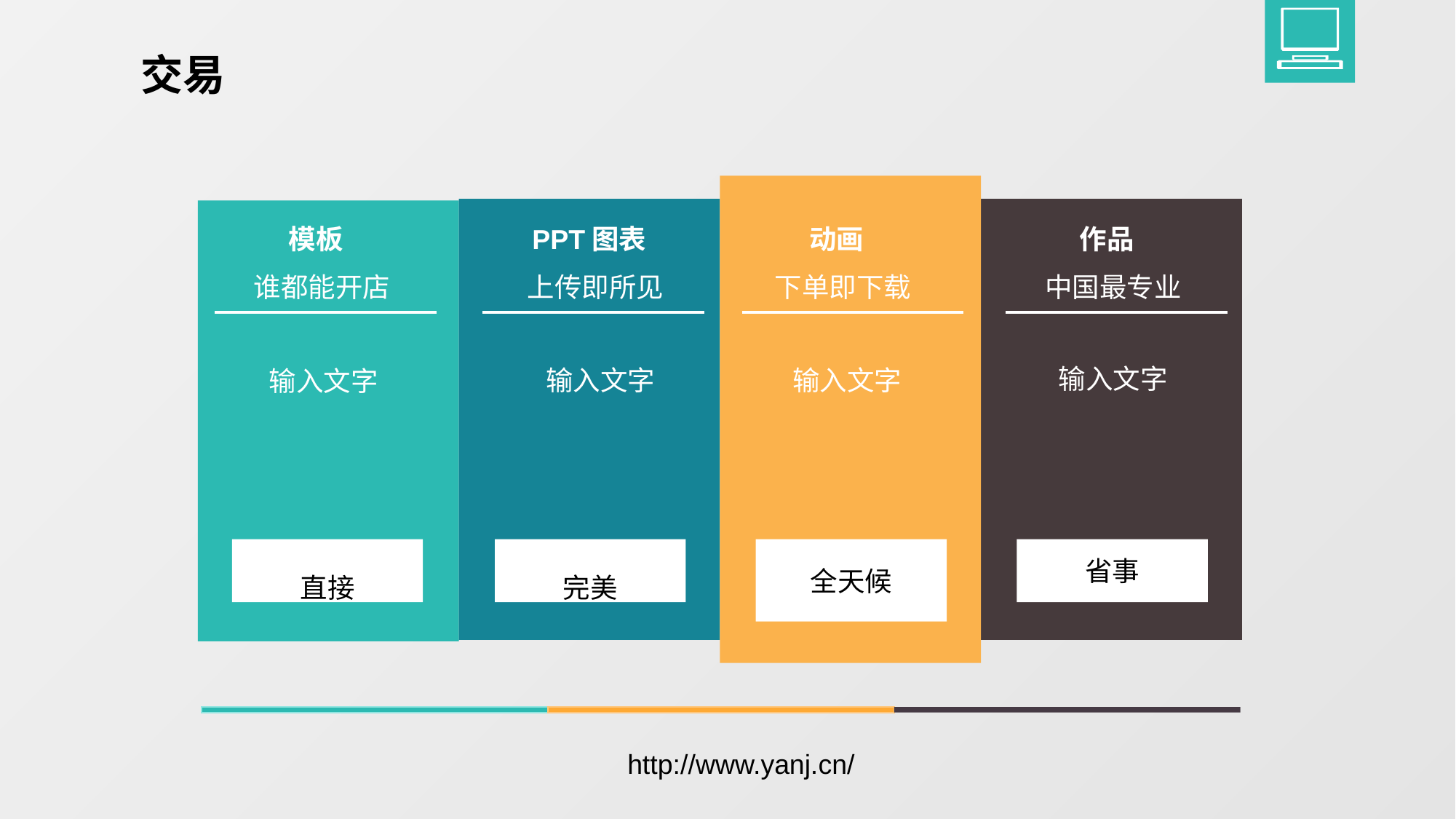

交易

模板
PPT图表
动画
作品
谁都能开店
上传即所见
下单即下载
中国最专业
输入文字
输入文字
输入文字
输入文字

直接

完美
省事

全天候

http://www.yanj.cn/